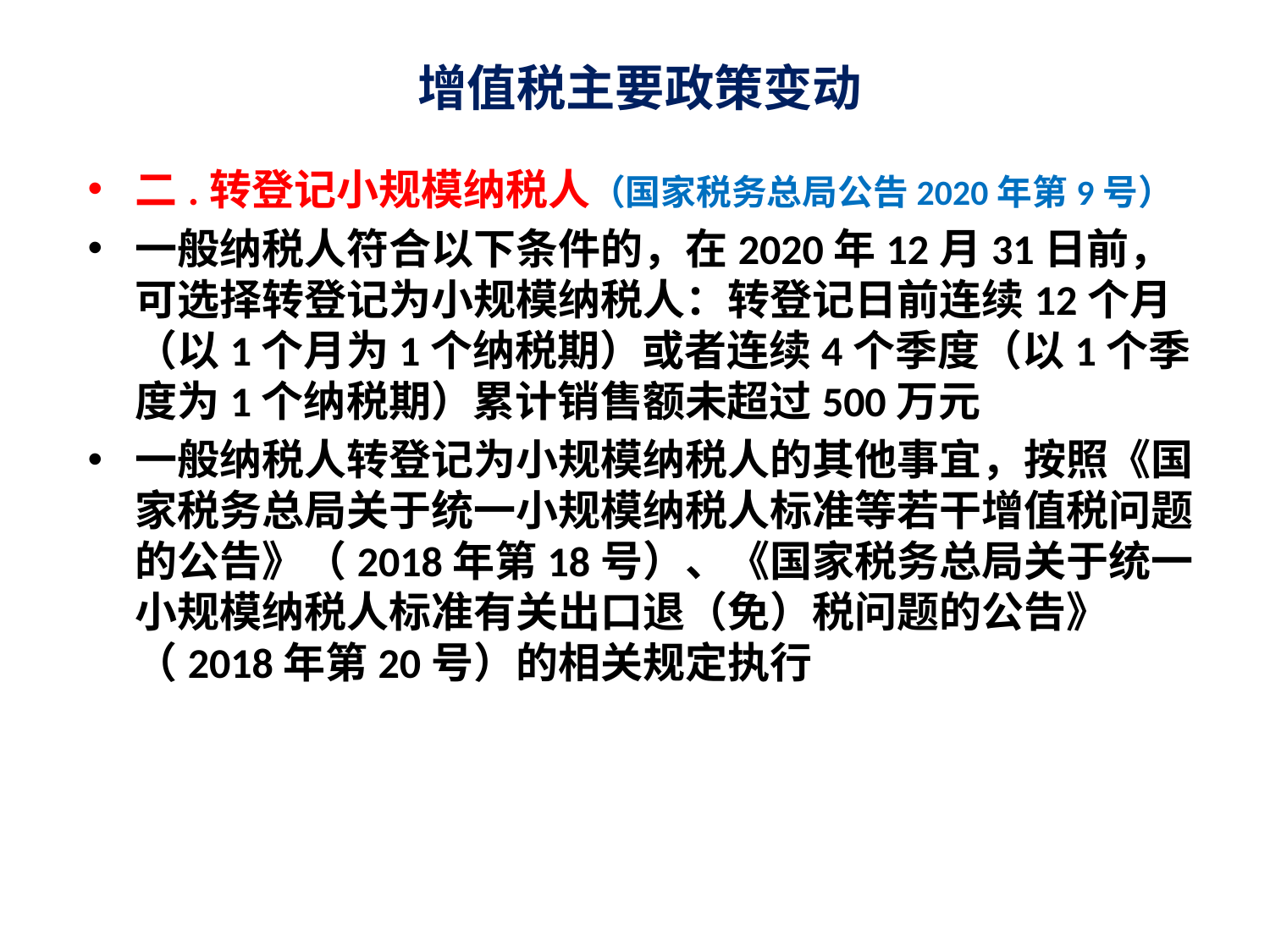

# 增值税主要政策变动
二.转登记小规模纳税人（国家税务总局公告2020年第9号）
一般纳税人符合以下条件的，在2020年12月31日前，可选择转登记为小规模纳税人：转登记日前连续12个月（以1个月为1个纳税期）或者连续4个季度（以1个季度为1个纳税期）累计销售额未超过500万元
一般纳税人转登记为小规模纳税人的其他事宜，按照《国家税务总局关于统一小规模纳税人标准等若干增值税问题的公告》（2018年第18号）、《国家税务总局关于统一小规模纳税人标准有关出口退（免）税问题的公告》（2018年第20号）的相关规定执行